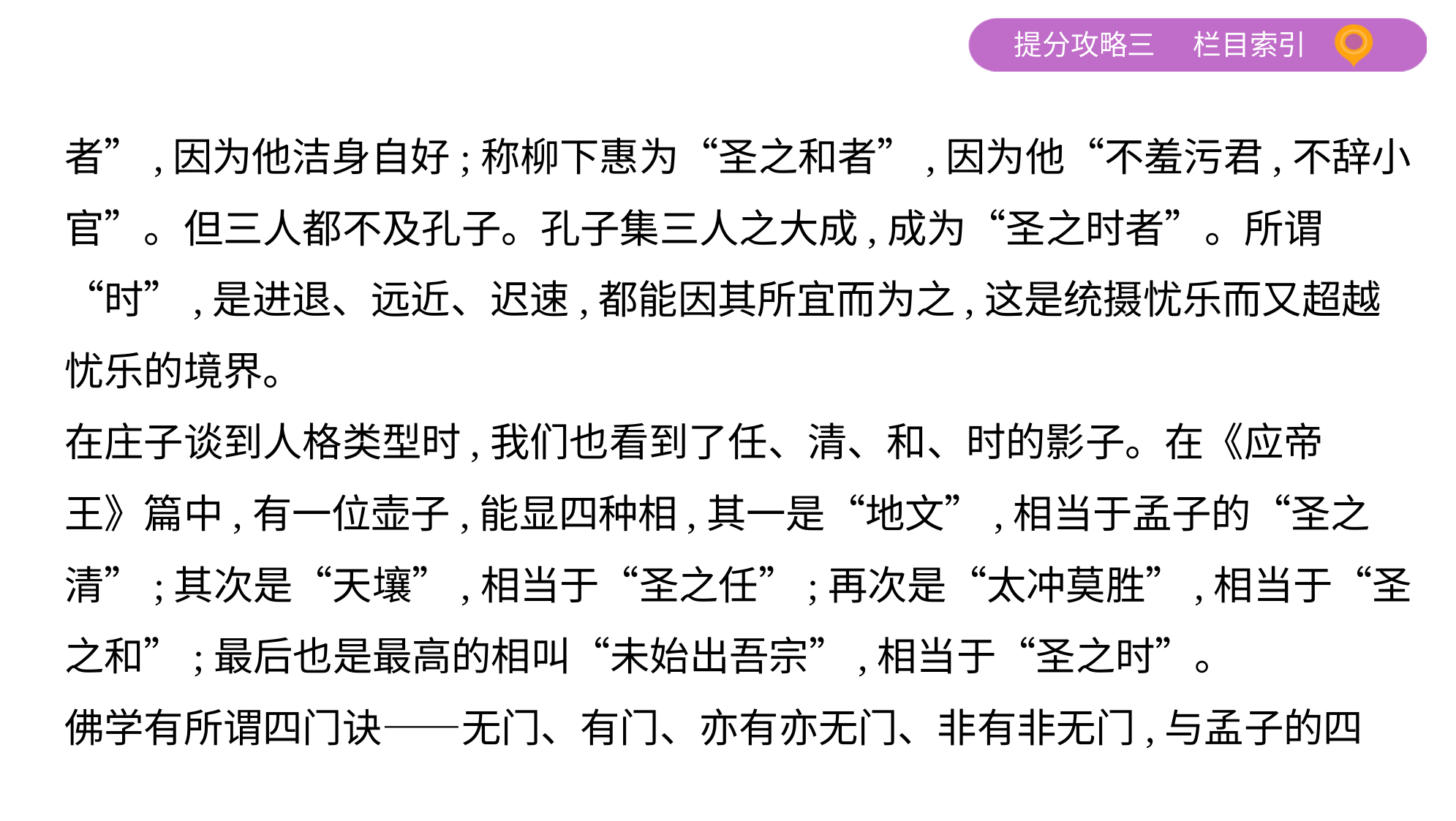

者”,因为他洁身自好;称柳下惠为“圣之和者”,因为他“不羞污君,不辞小
官”。但三人都不及孔子。孔子集三人之大成,成为“圣之时者”。所谓
“时”,是进退、远近、迟速,都能因其所宜而为之,这是统摄忧乐而又超越
忧乐的境界。
在庄子谈到人格类型时,我们也看到了任、清、和、时的影子。在《应帝
王》篇中,有一位壶子,能显四种相,其一是“地文”,相当于孟子的“圣之
清”;其次是“天壤”,相当于“圣之任”;再次是“太冲莫胜”,相当于“圣
之和”;最后也是最高的相叫“未始出吾宗”,相当于“圣之时”。
佛学有所谓四门诀——无门、有门、亦有亦无门、非有非无门,与孟子的四